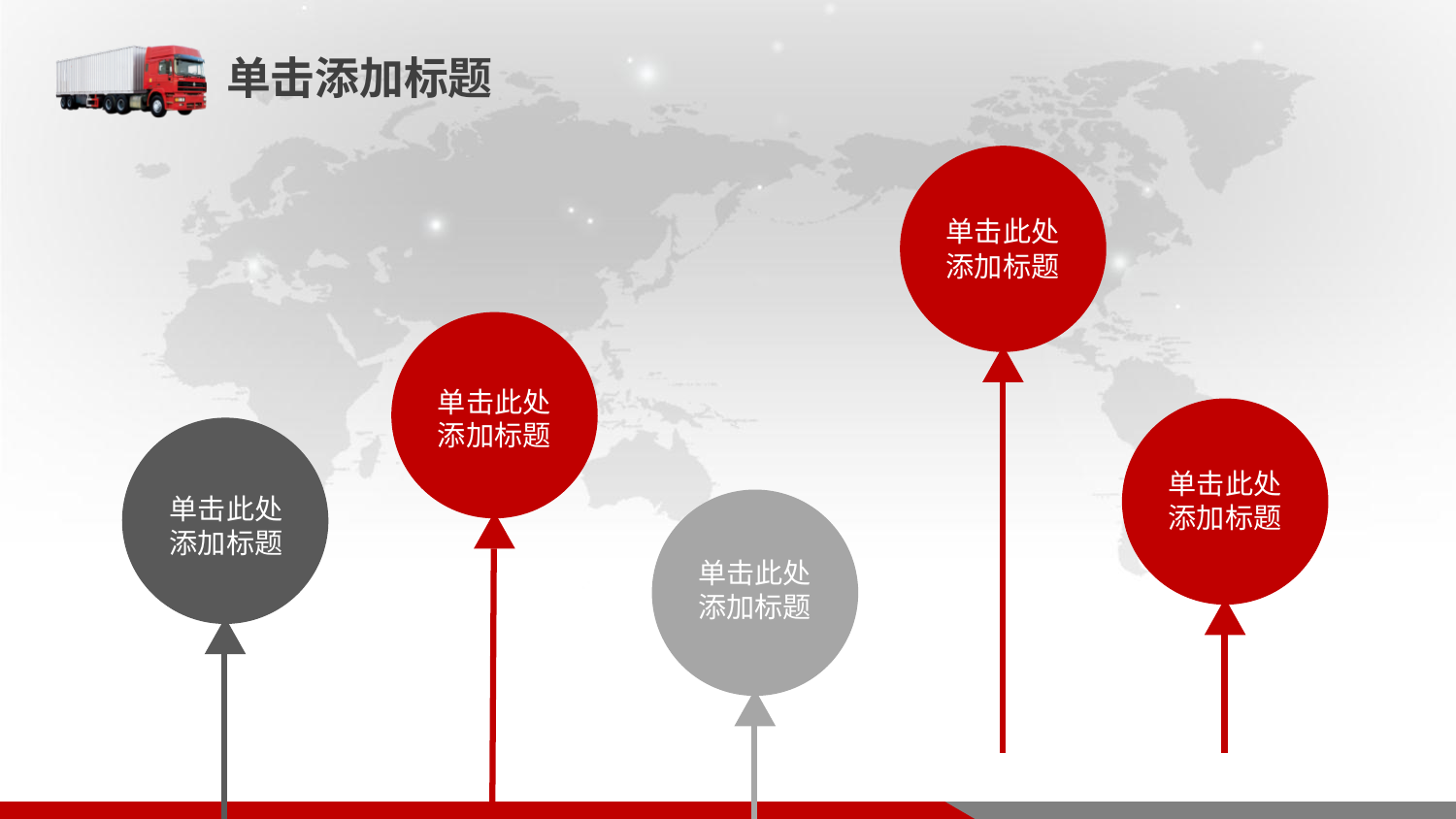

# 单击添加标题

单击此处
添加标题

单击此处
添加标题

单击此处
添加标题

单击此处
添加标题

单击此处
添加标题